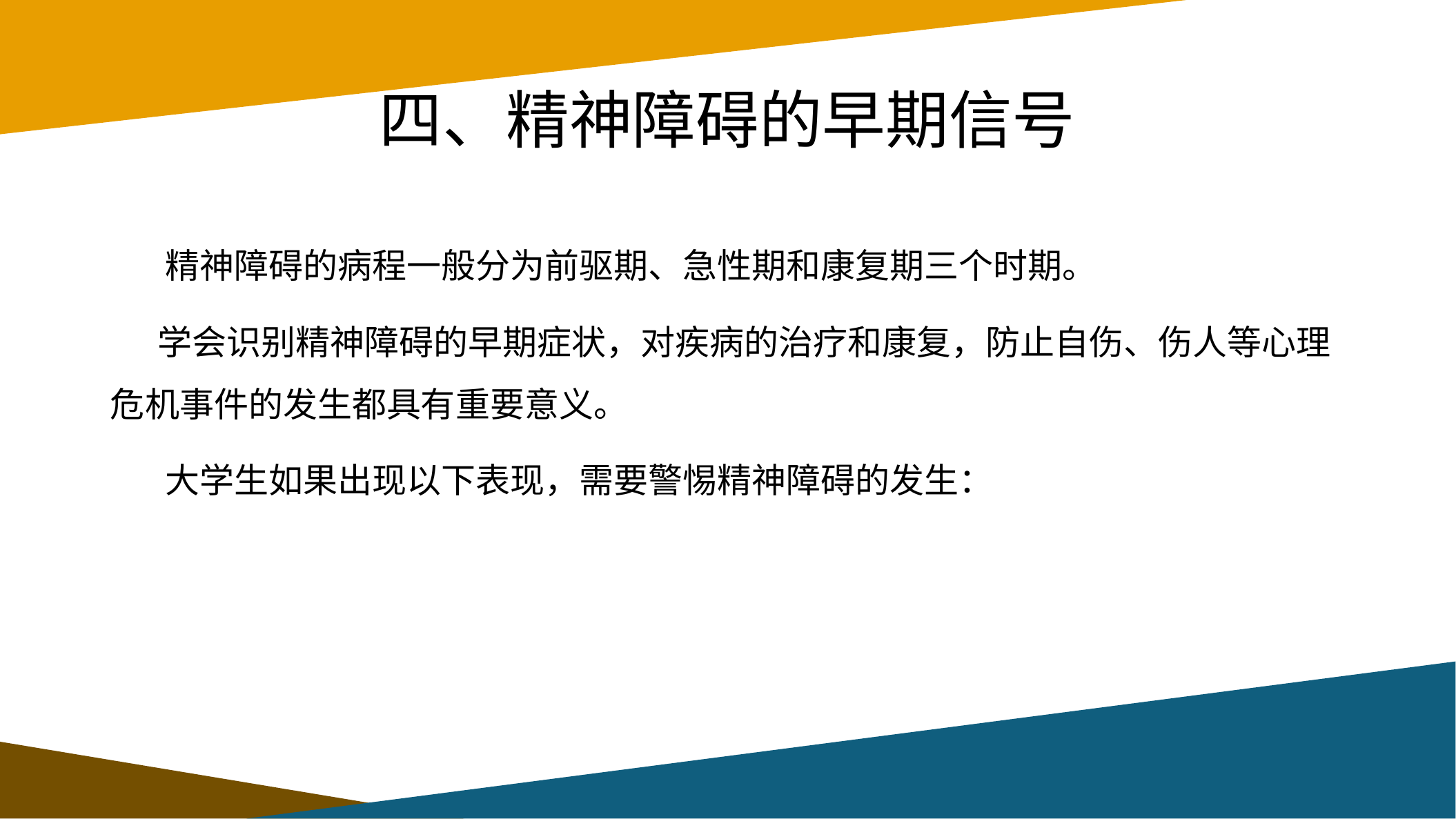

# 四、精神障碍的早期信号
      精神障碍的病程一般分为前驱期、急性期和康复期三个时期。
     学会识别精神障碍的早期症状，对疾病的治疗和康复，防止自伤、伤人等心理危机事件的发生都具有重要意义。
      大学生如果出现以下表现，需要警惕精神障碍的发生：